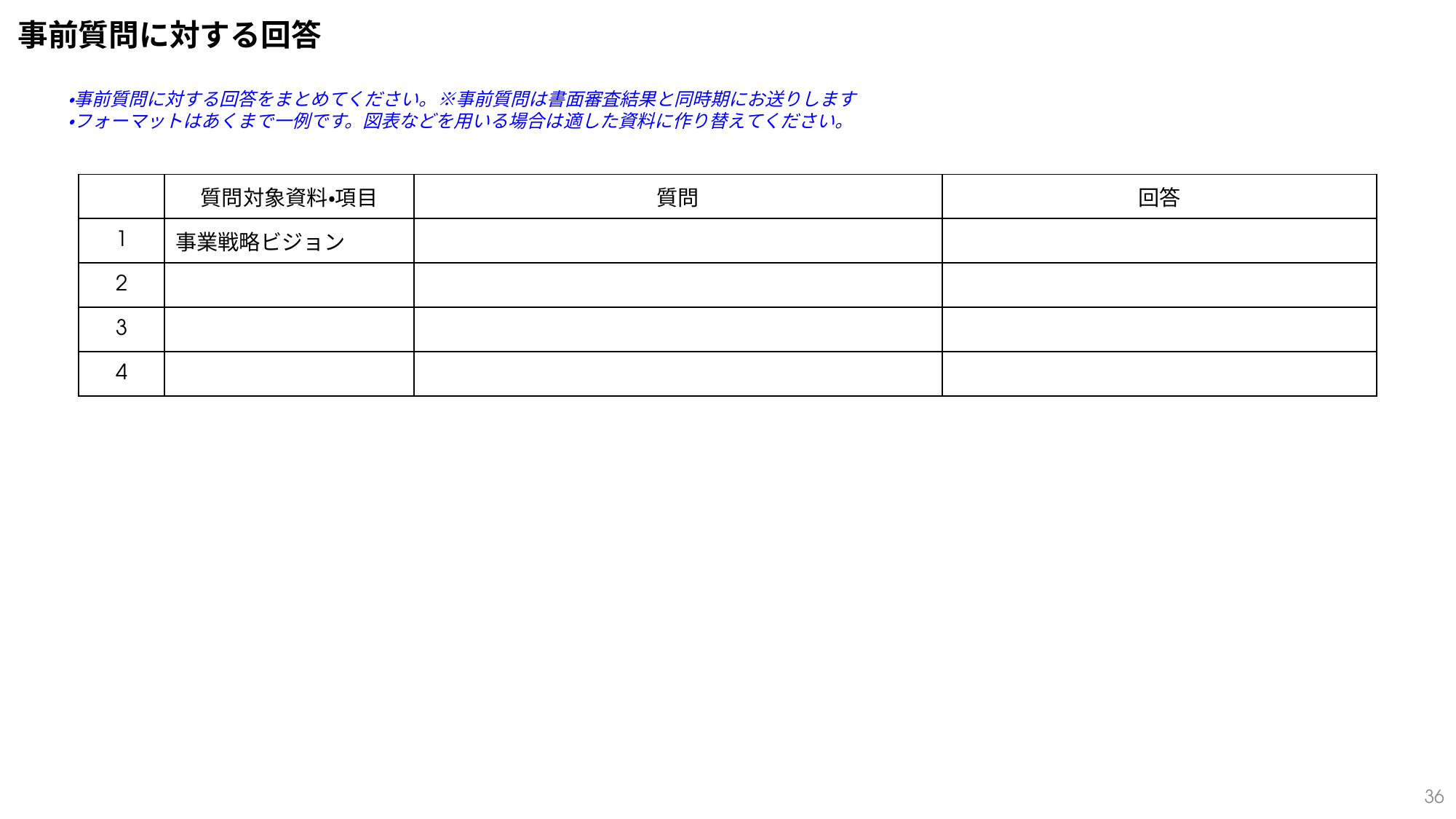

事前質問に対する回答
・事前質問に対する回答をまとめてください。※事前質問は書面審査結果と同時期にお送りします
・フォーマットはあくまで一例です。図表などを用いる場合は適した資料に作り替えてください。

|  | 質問対象資料・項目 | 質問 | 回答 |
| --- | --- | --- | --- |
| 1 | 事業戦略ビジョン |  |  |
| 2 |  |  |  |
| 3 |  |  |  |
| 4 |  |  |  |
36